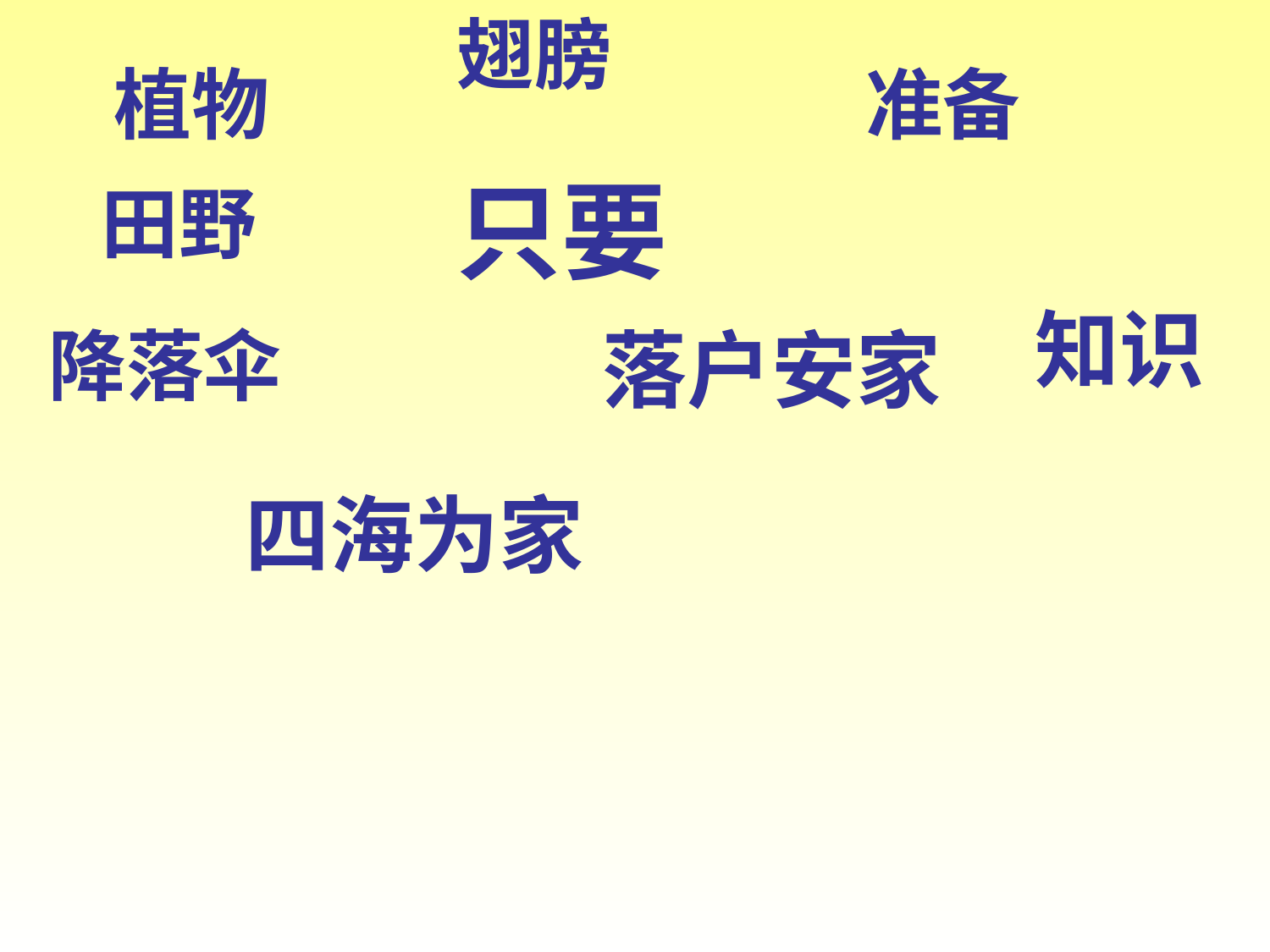

植物
翅膀
 准备

 只要
 田野
知识
 降落伞
 落户安家
四海为家